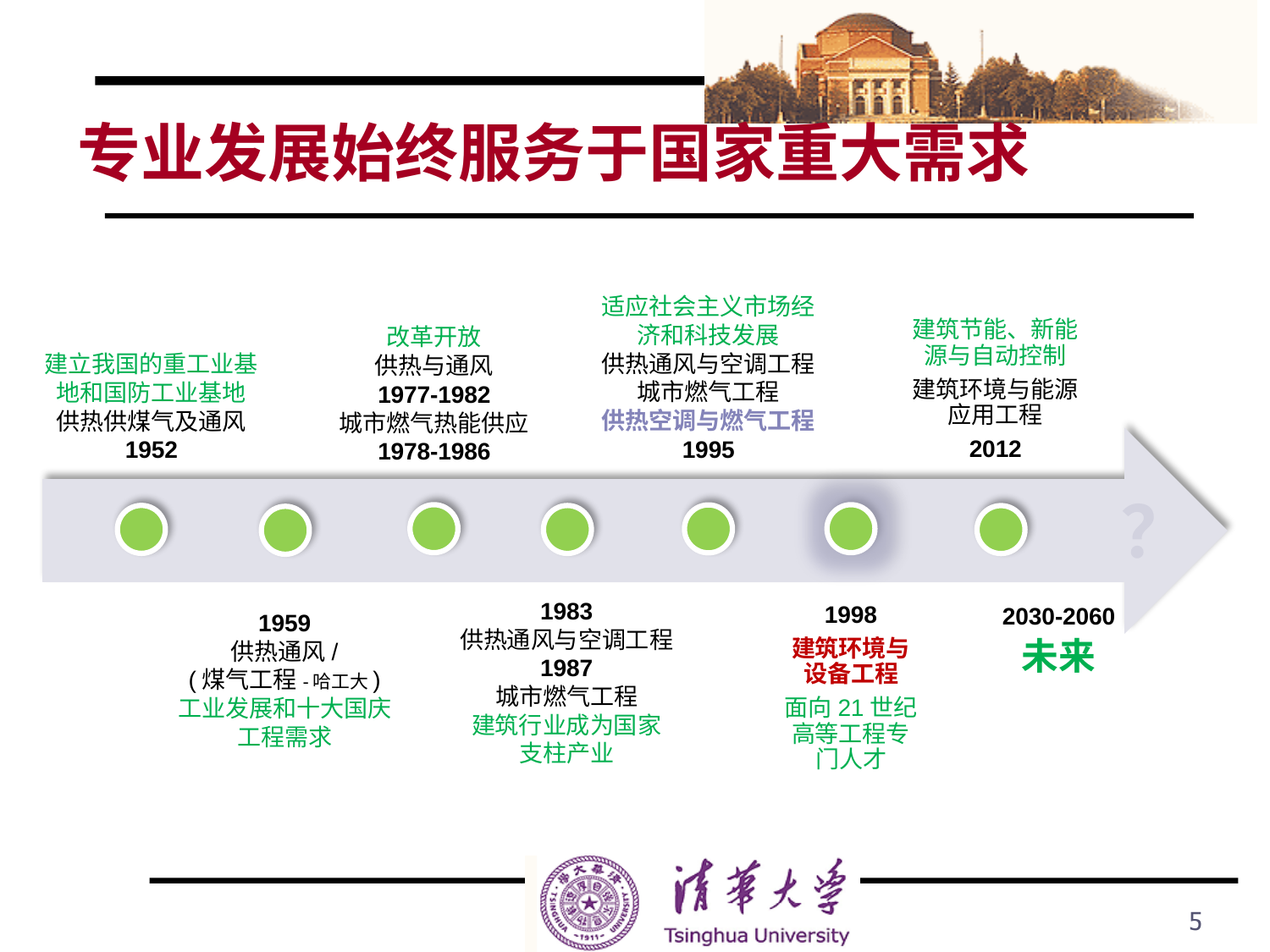

# 专业发展始终服务于国家重大需求

适应社会主义市场经济和科技发展
供热通风与空调工程
城市燃气工程
供热空调与燃气工程
1995

建筑节能、新能源与自动控制
建筑环境与能源应用工程
2012

改革开放
供热与通风
1977-1982
城市燃气热能供应
1978-1986

建立我国的重工业基地和国防工业基地
供热供煤气及通风
1952

？

1983
供热通风与空调工程
1987
城市燃气工程
建筑行业成为国家
支柱产业

1998
建筑环境与设备工程
面向21世纪高等工程专门人才

2030-2060
未来
1959
供热通风/
(煤气工程-哈工大)
工业发展和十大国庆工程需求